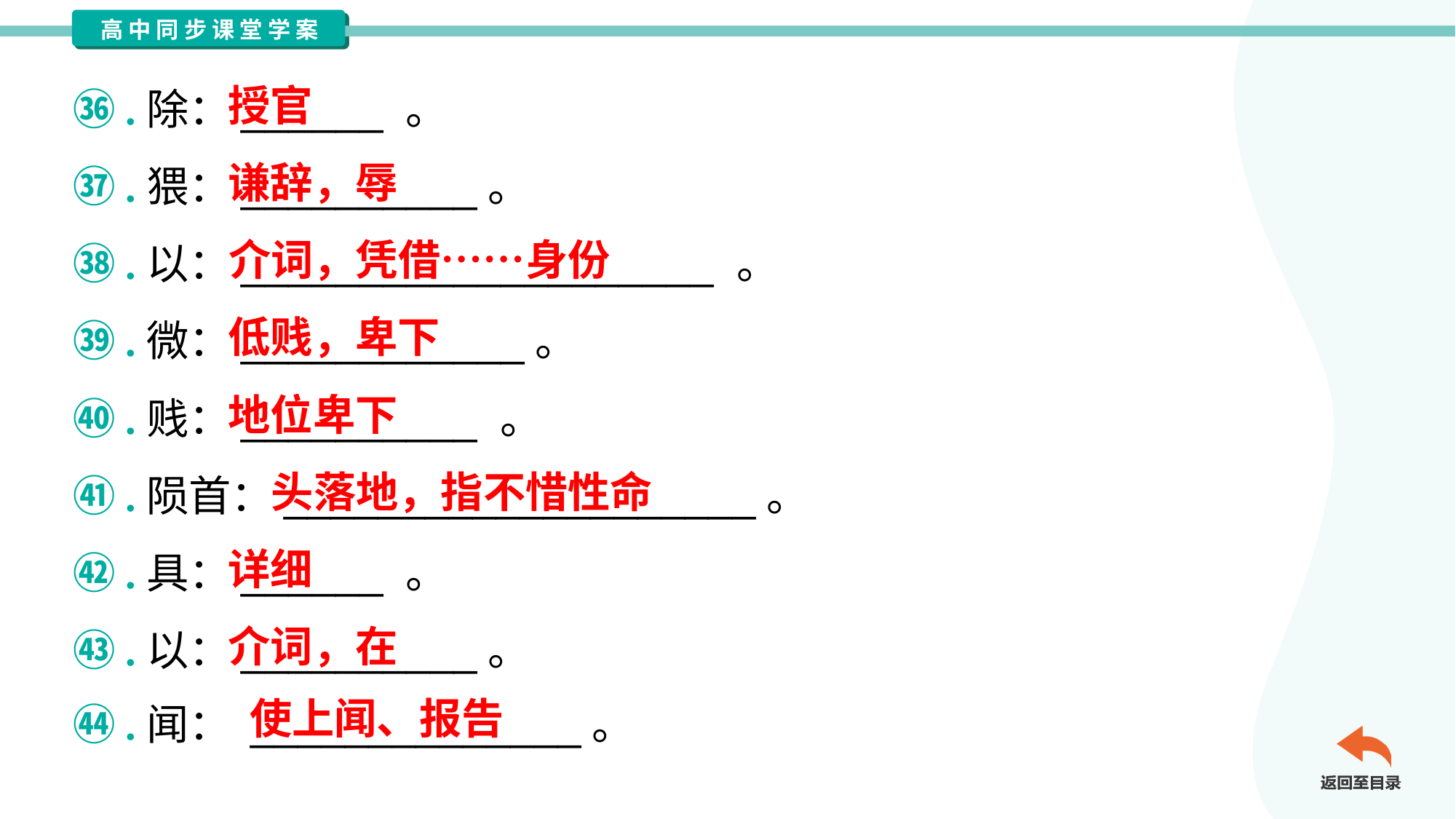

授官
㊱.除：______ 。
㊲.猥：__________。
㊳.以：____________________ 。
㊴.微：____________。
㊵.贱：__________ 。
㊶.陨首：____________________。
㊷.具：______ 。
㊸.以：__________。
㊹.闻： ______________。
谦辞，辱
介词，凭借……身份
低贱，卑下
地位卑下
头落地，指不惜性命
详细
介词，在
使上闻、报告